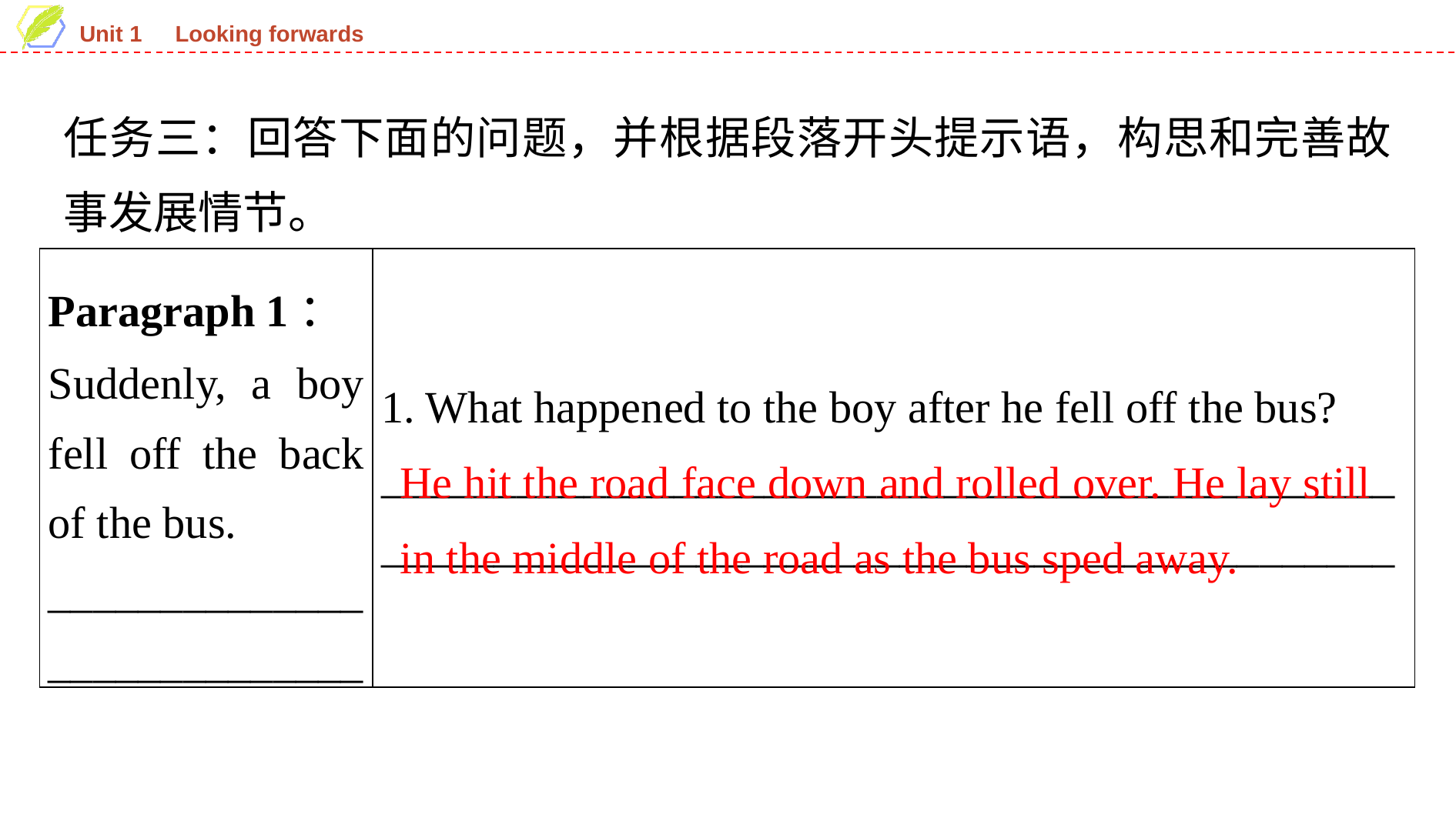

任务三：回答下面的问题，并根据段落开头提示语，构思和完善故事发展情节。
| Paragraph 1： Suddenly, a boy fell off the back of the bus. \_\_\_\_\_\_\_\_\_\_\_\_\_\_\_\_\_\_\_\_\_\_\_\_\_\_\_\_ | 1. What happened to the boy after he fell off the bus? \_\_\_\_\_\_\_\_\_\_\_\_\_\_\_\_\_\_\_\_\_\_\_\_\_\_\_\_\_\_\_\_\_\_\_\_\_\_\_\_\_\_\_\_\_\_\_\_\_\_\_\_\_\_\_\_\_\_\_\_\_\_\_\_\_\_\_\_\_\_\_\_\_\_\_\_\_\_\_\_\_\_\_\_\_\_\_\_\_\_ |
| --- | --- |
He hit the road face down and rolled over. He lay still in the middle of the road as the bus sped away.